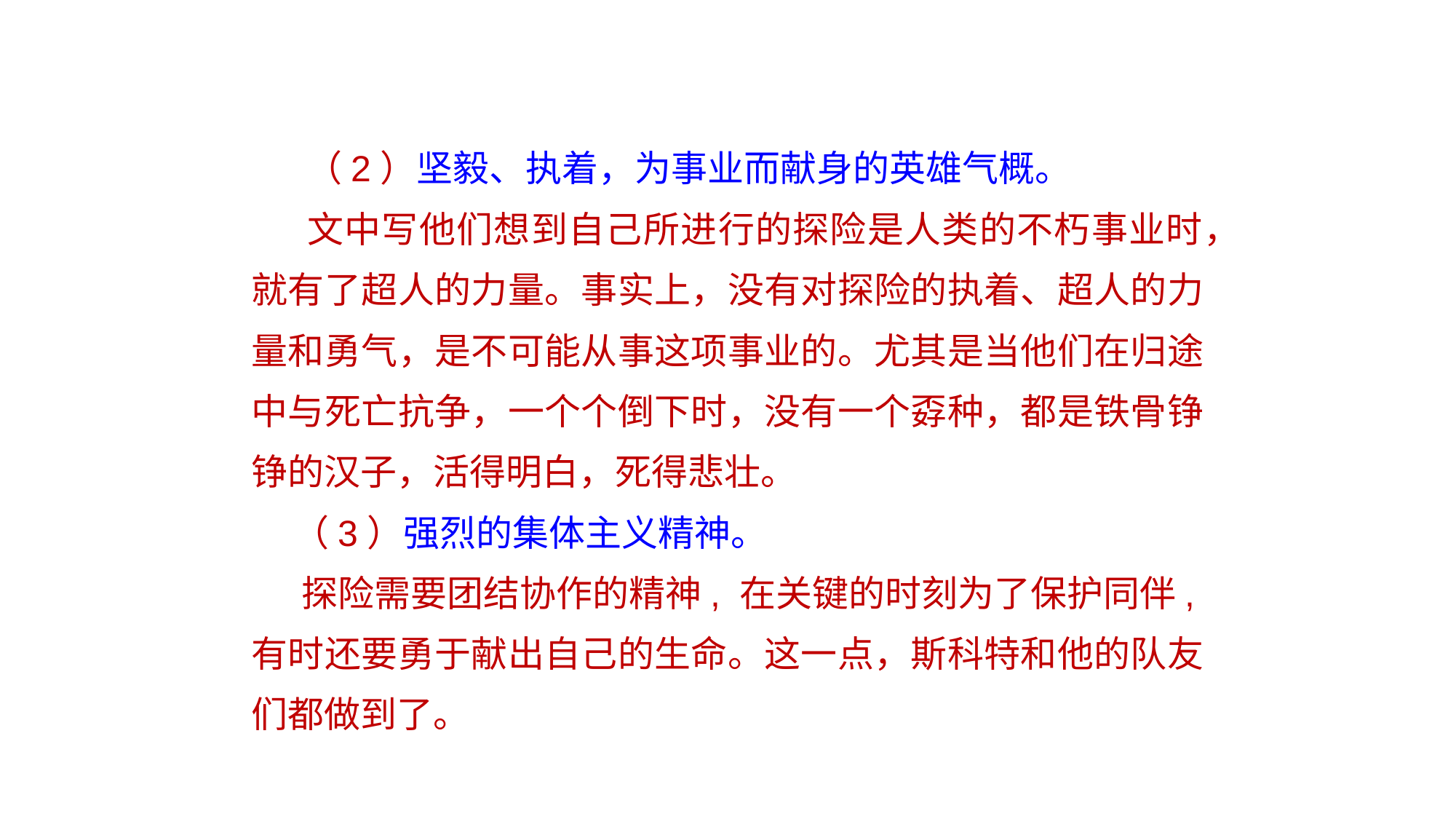

（2）坚毅、执着，为事业而献身的英雄气概。
     文中写他们想到自己所进行的探险是人类的不朽事业时，就有了超人的力量。事实上，没有对探险的执着、超人的力量和勇气，是不可能从事这项事业的。尤其是当他们在归途中与死亡抗争，一个个倒下时，没有一个孬种，都是铁骨铮铮的汉子，活得明白，死得悲壮。
    （3）强烈的集体主义精神。
     探险需要团结协作的精神, 在关键的时刻为了保护同伴,有时还要勇于献出自己的生命。这一点，斯科特和他的队友们都做到了。